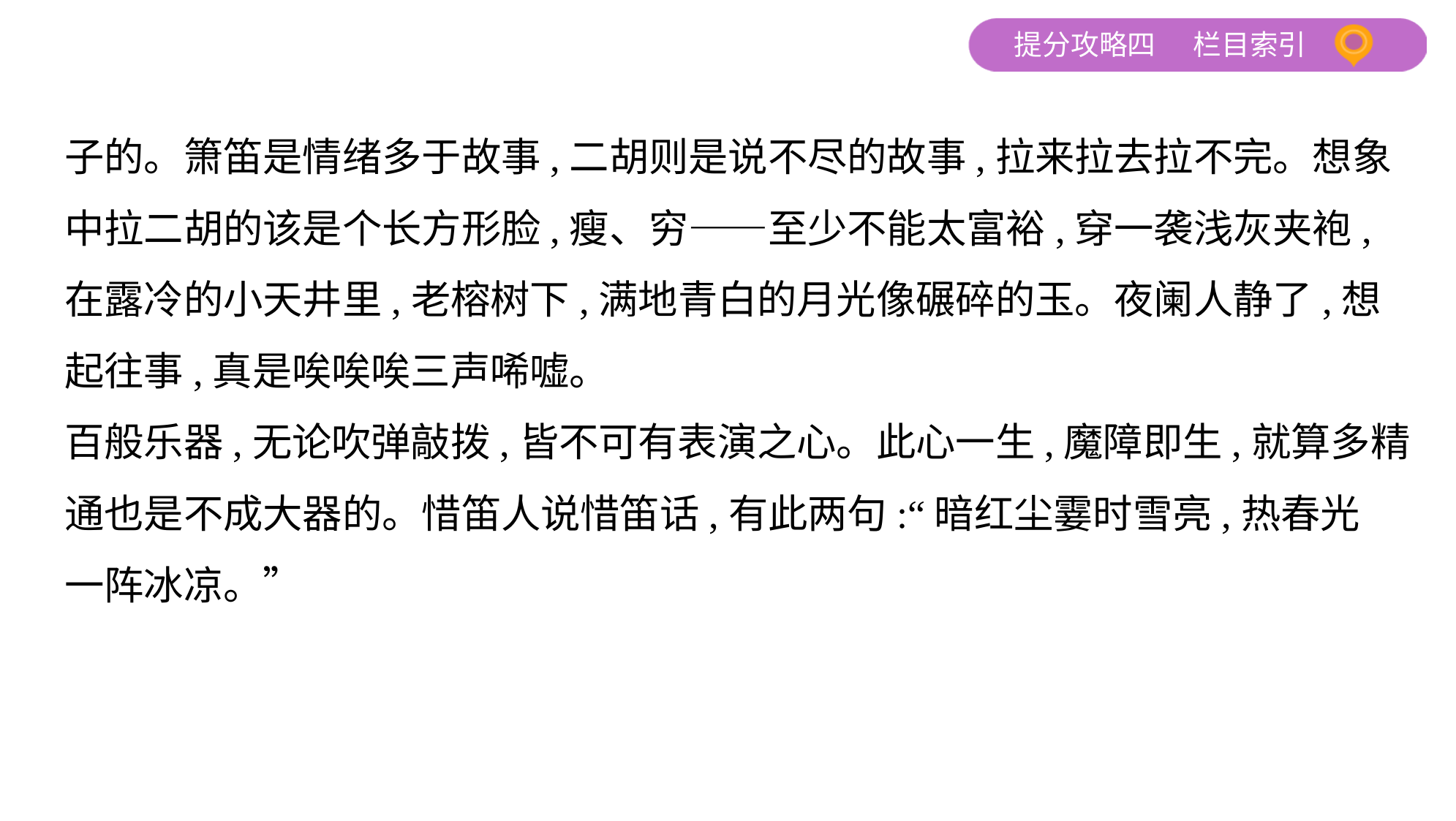

子的。箫笛是情绪多于故事,二胡则是说不尽的故事,拉来拉去拉不完。想象
中拉二胡的该是个长方形脸,瘦、穷——至少不能太富裕,穿一袭浅灰夹袍,
在露冷的小天井里,老榕树下,满地青白的月光像碾碎的玉。夜阑人静了,想
起往事,真是唉唉唉三声唏嘘。
百般乐器,无论吹弹敲拨,皆不可有表演之心。此心一生,魔障即生,就算多精
通也是不成大器的。惜笛人说惜笛话,有此两句:“暗红尘霎时雪亮,热春光
一阵冰凉。”